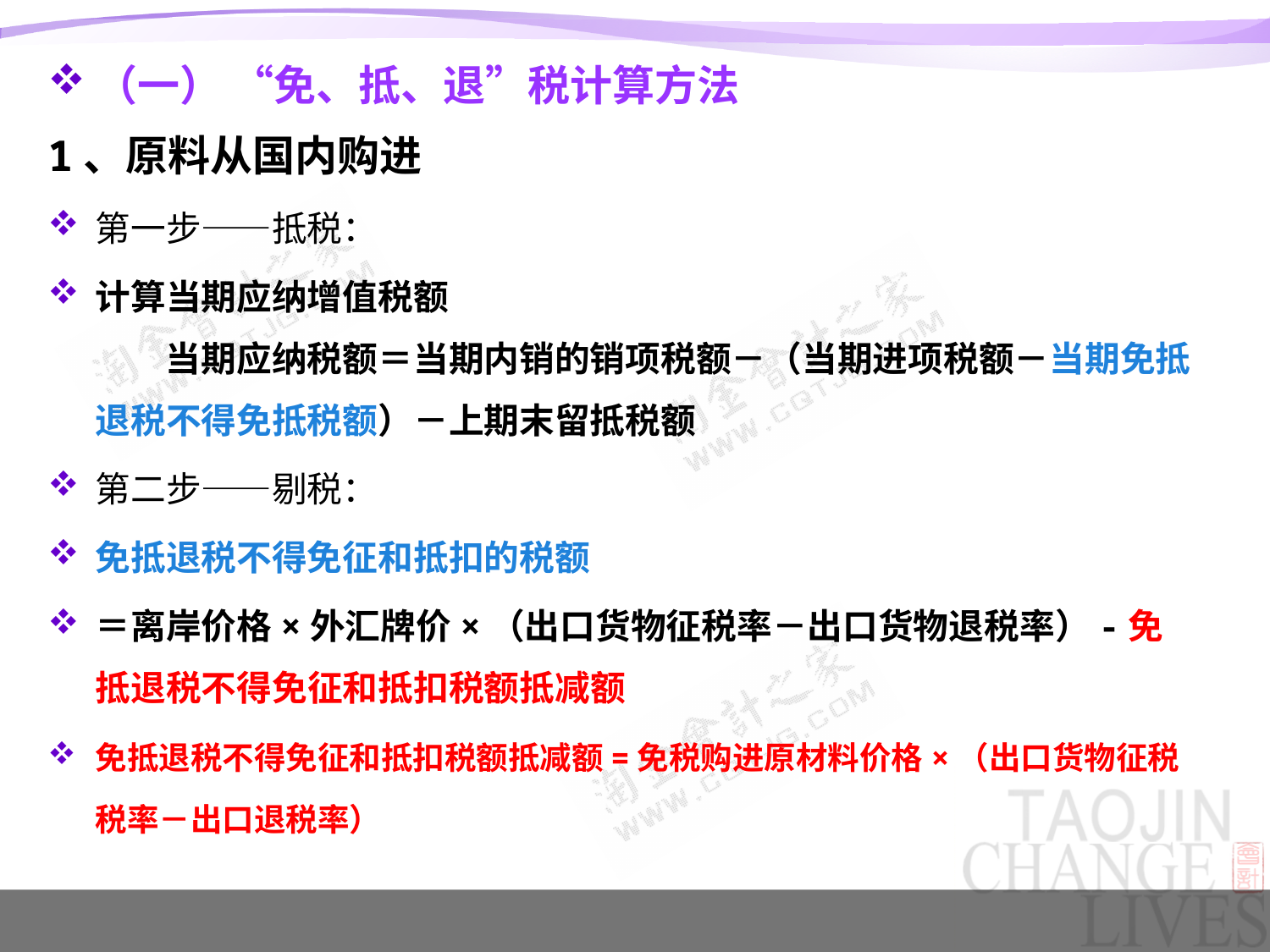

（一） “免、抵、退”税计算方法
1、原料从国内购进
第一步——抵税：
计算当期应纳增值税额
　　当期应纳税额＝当期内销的销项税额－（当期进项税额－当期免抵退税不得免抵税额）－上期末留抵税额
第二步——剔税：
免抵退税不得免征和抵扣的税额
＝离岸价格×外汇牌价×（出口货物征税率－出口货物退税率）-免抵退税不得免征和抵扣税额抵减额
免抵退税不得免征和抵扣税额抵减额=免税购进原材料价格×（出口货物征税税率－出口退税率）